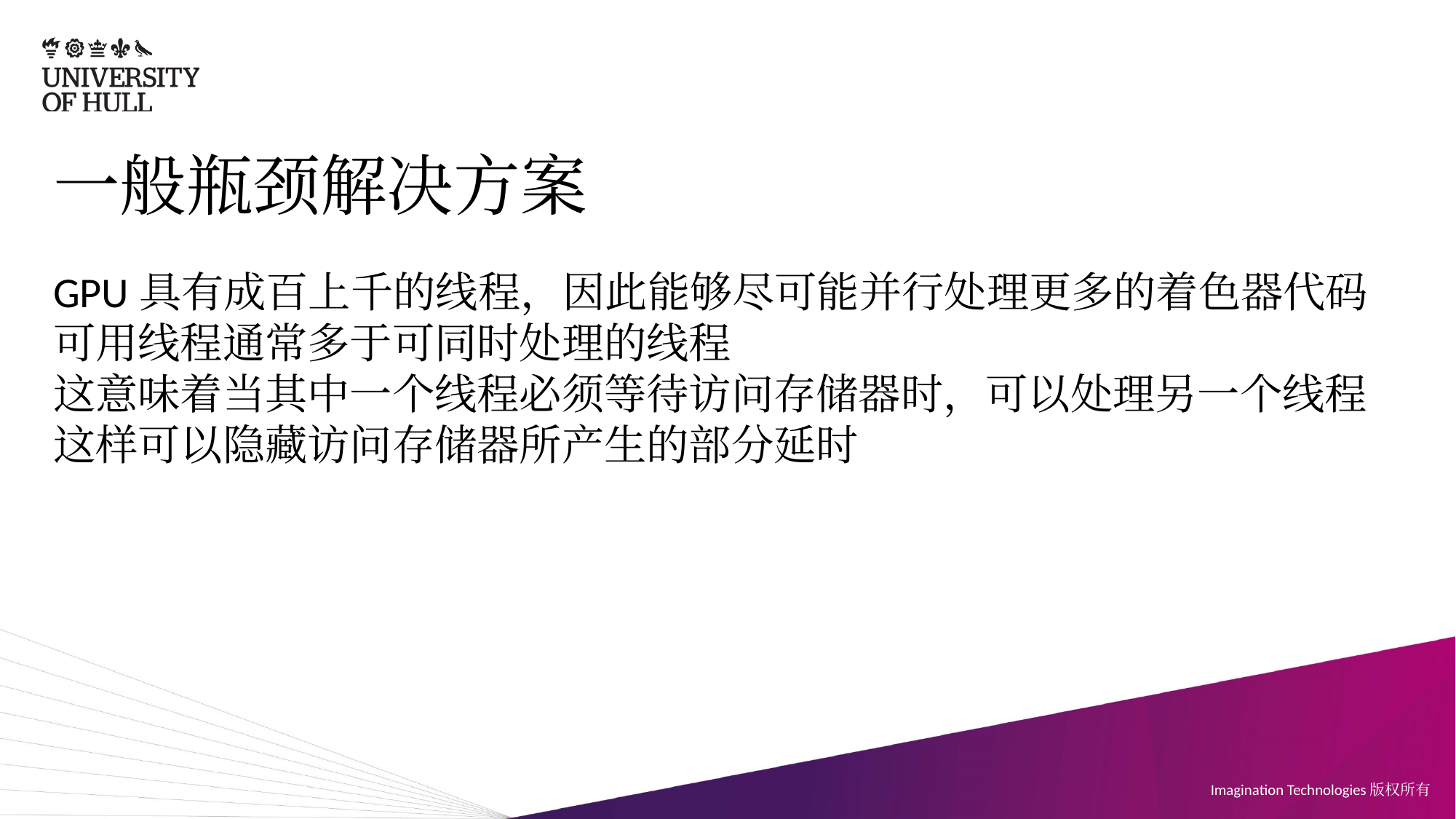

# 一般瓶颈解决方案
GPU具有成百上千的线程，因此能够尽可能并行处理更多的着色器代码
可用线程通常多于可同时处理的线程
这意味着当其中一个线程必须等待访问存储器时，可以处理另一个线程
这样可以隐藏访问存储器所产生的部分延时